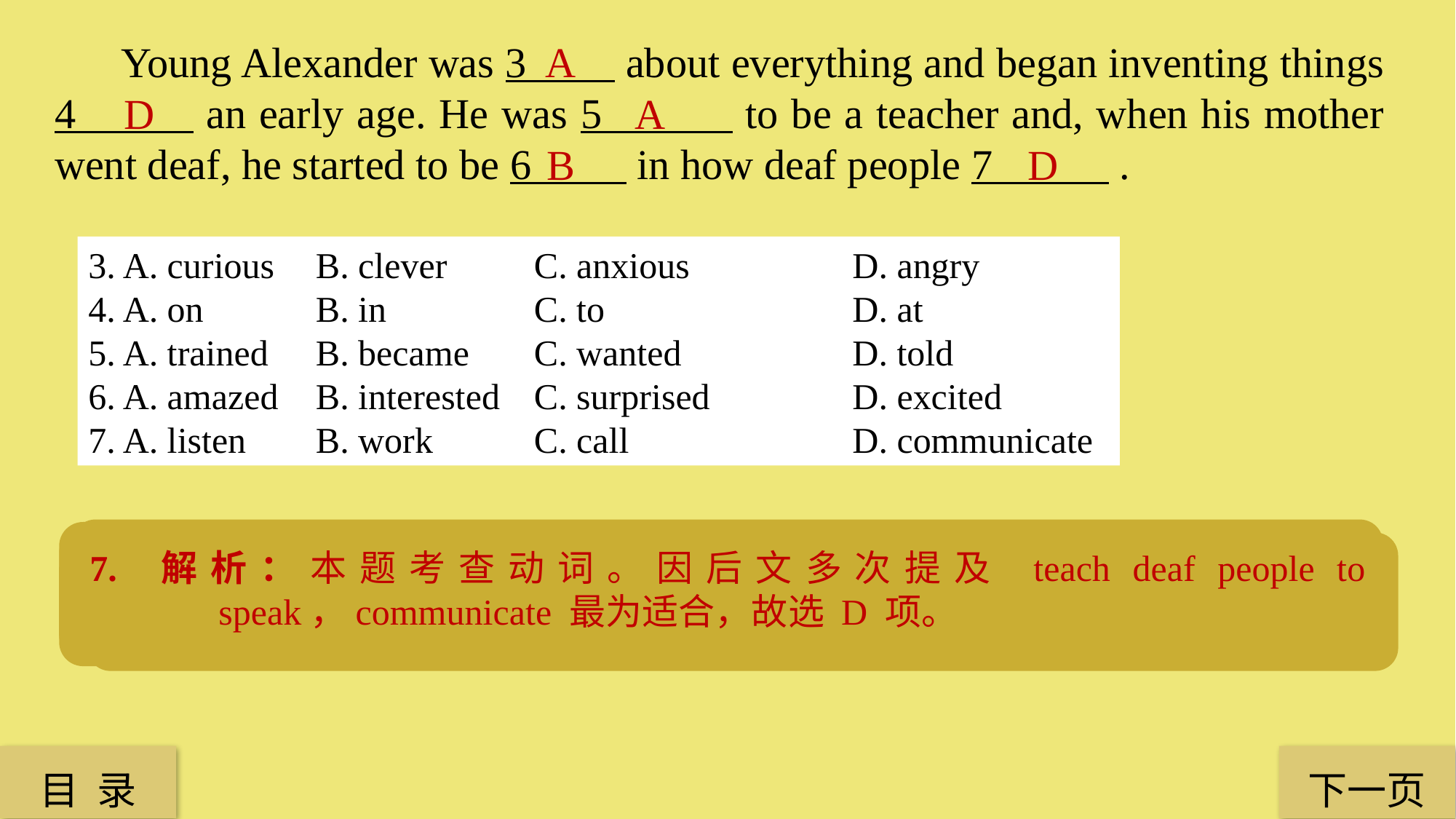

Young Alexander was 3         about everything and began inventing things 4          an early age. He was 5           to be a teacher and, when his mother went deaf, he started to be 6          in how deaf people 7            .
A
D
A
B
D
3. A. curious	 B. clever	 C. anxious 		D. angry
4. A. on 	 B. in 		 C. to 			D. at
5. A. trained 	 B. became 	 C. wanted 		D. told
6. A. amazed 	 B. interested 	 C. surprised 		D. excited
7. A. listen 	 B. work 	 C. call 		D. communicate
7. 解析：本题考查动词。因后文多次提及 teach deaf people to speak，communicate 最为适合，故选 D 项。
3. 解析：本题考查形容词词组搭配。be curious about 意为“对……好奇”；be anxious about意为“为……而担忧”；be angry with 意为“生气”，故选 A 项。
4. 解析：本题考查介词搭配。at an early age 意为“在年纪还小时”，故选 D 项。
6. 解析：本题考查形容词词组搭配。be interested in 意为“对……感兴趣”；amazed 意为“惊讶的”，后面跟介词 at 或 by，故选 B 项。
5. 解析：本题考查动词。be trained to be 意为“被培训成为”，故选 A 项。